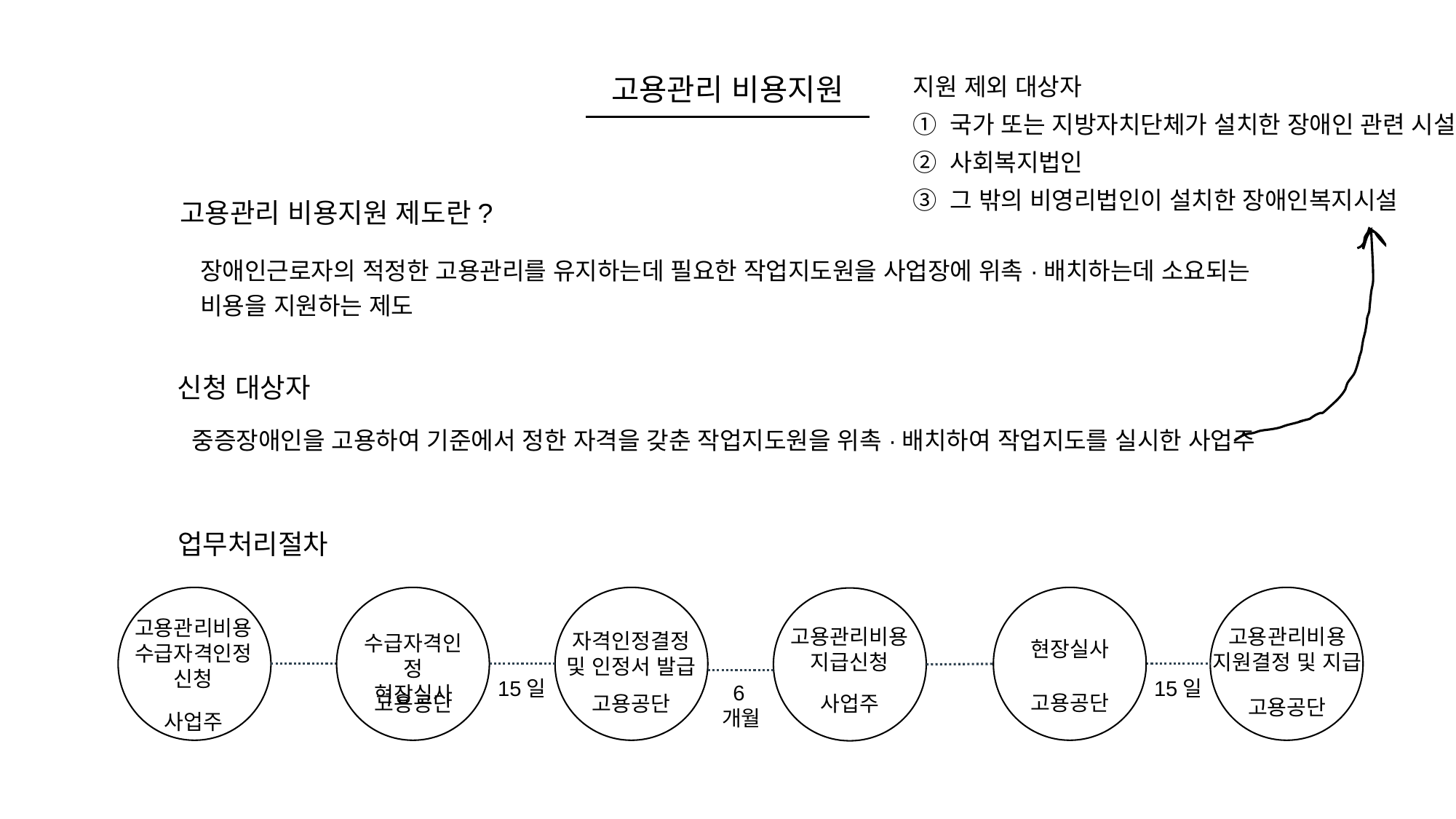

지원 제외 대상자
① 국가 또는 지방자치단체가 설치한 장애인 관련 시설
② 사회복지법인
③ 그 밖의 비영리법인이 설치한 장애인복지시설
고용관리 비용지원
고용관리 비용지원 제도란?
장애인근로자의 적정한 고용관리를 유지하는데 필요한 작업지도원을 사업장에 위촉·배치하는데 소요되는 비용을 지원하는 제도

신청 대상자
중증장애인을 고용하여 기준에서 정한 자격을 갖춘 작업지도원을 위촉·배치하여 작업지도를 실시한 사업주
업무처리절차

고용관리비용
수급자격인정
신청
고용관리비용
지급신청
고용관리비용
지원결정 및 지급
자격인정결정
및 인정서 발급
수급자격인정
현장실사
현장실사
15일
15일
6개월
고용공단
사업주
고용공단
고용공단
고용공단
사업주